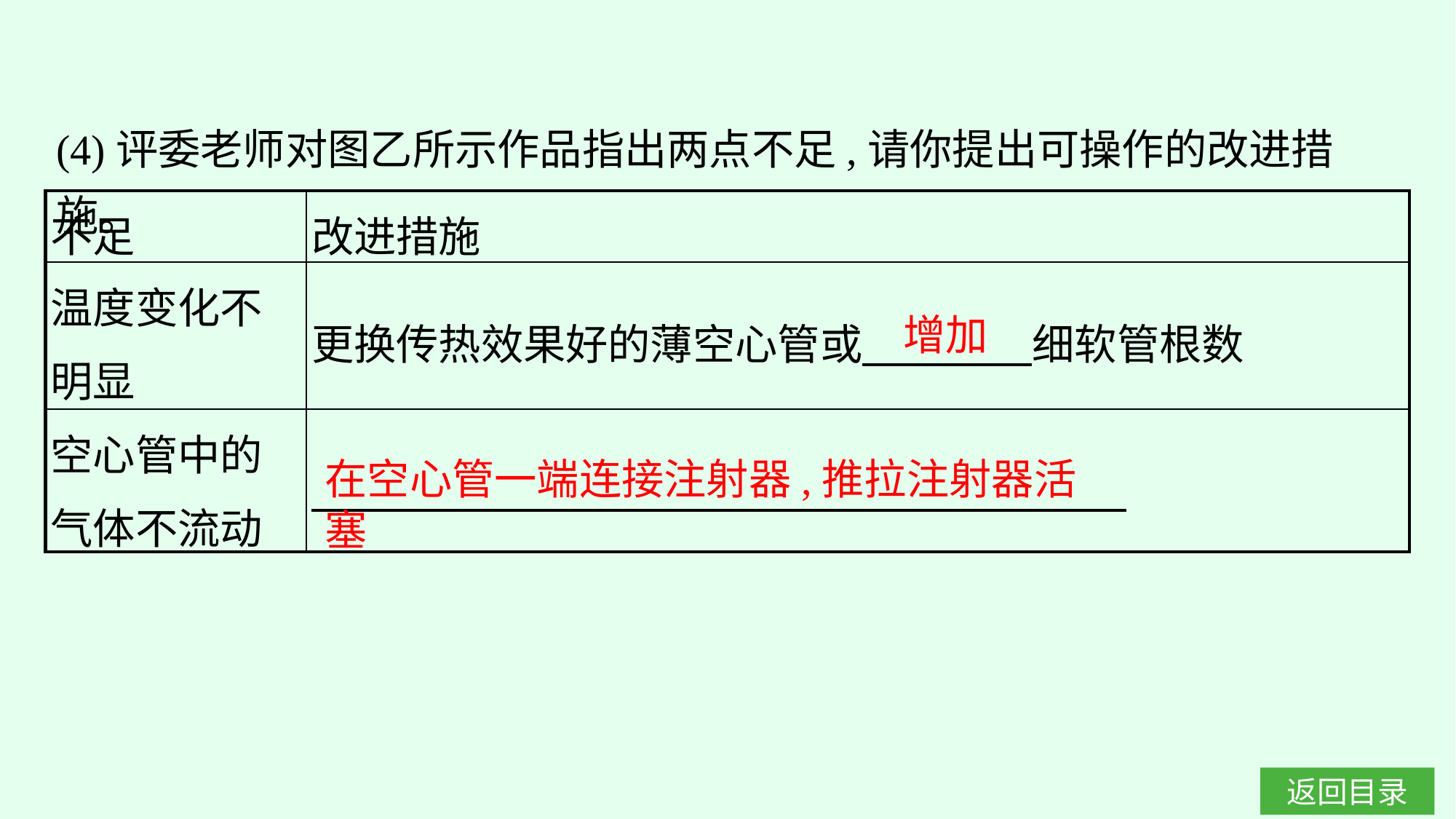

(4)评委老师对图乙所示作品指出两点不足,请你提出可操作的改进措施。
| 不足 | 改进措施 |
| --- | --- |
| 温度变化不明显 | 更换传热效果好的薄空心管或　　　　细软管根数 |
| 空心管中的气体不流动 |  |
增加
在空心管一端连接注射器,推拉注射器活塞